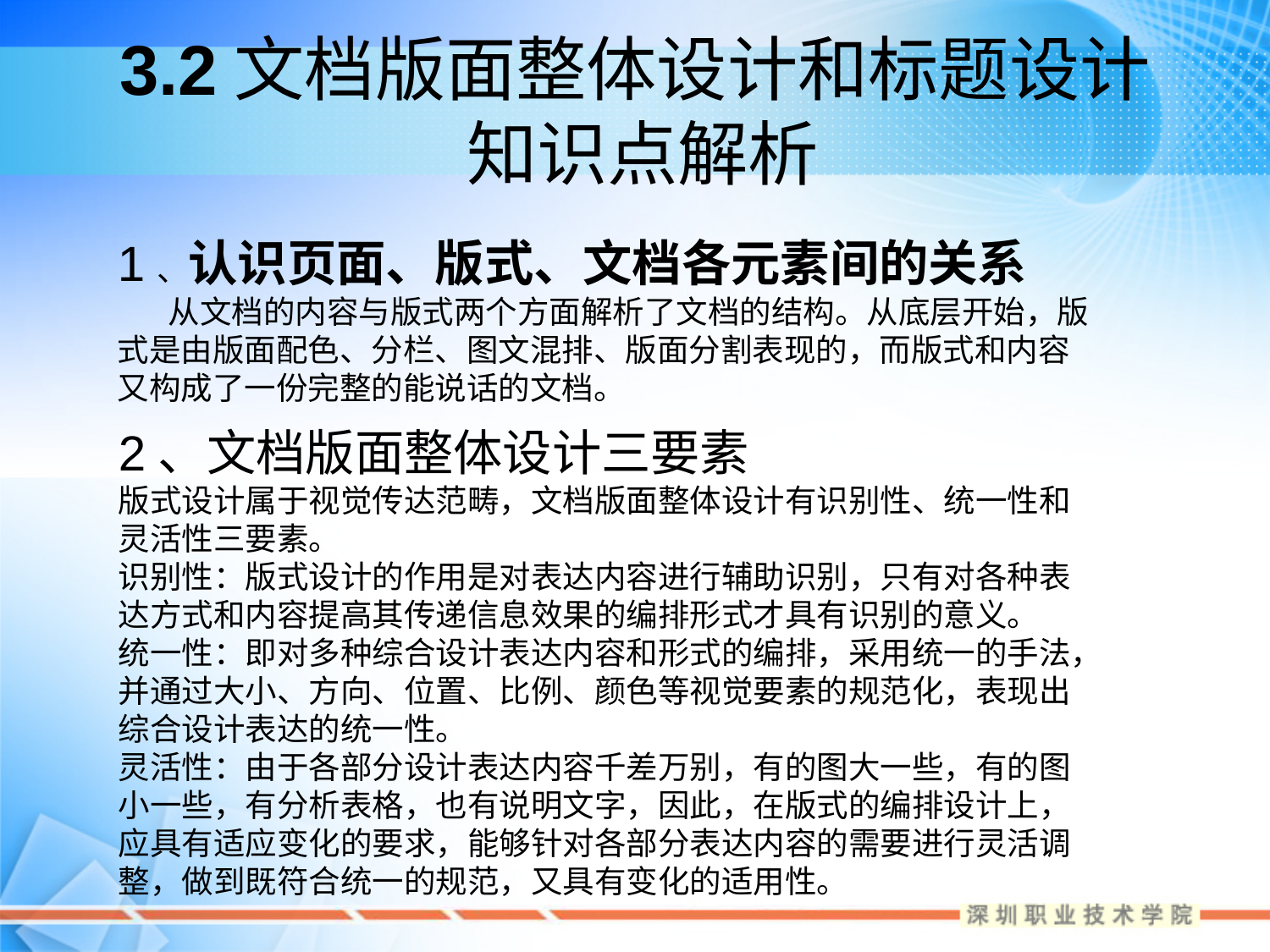

# 3.2文档版面整体设计和标题设计 知识点解析
1、认识页面、版式、文档各元素间的关系
      从文档的内容与版式两个方面解析了文档的结构。从底层开始，版式是由版面配色、分栏、图文混排、版面分割表现的，而版式和内容又构成了一份完整的能说话的文档。
2、文档版面整体设计三要素
版式设计属于视觉传达范畴，文档版面整体设计有识别性、统一性和灵活性三要素。
识别性：版式设计的作用是对表达内容进行辅助识别，只有对各种表达方式和内容提高其传递信息效果的编排形式才具有识别的意义。
统一性：即对多种综合设计表达内容和形式的编排，采用统一的手法，并通过大小、方向、位置、比例、颜色等视觉要素的规范化，表现出综合设计表达的统一性。
灵活性：由于各部分设计表达内容千差万别，有的图大一些，有的图小一些，有分析表格，也有说明文字，因此，在版式的编排设计上，应具有适应变化的要求，能够针对各部分表达内容的需要进行灵活调整，做到既符合统一的规范，又具有变化的适用性。